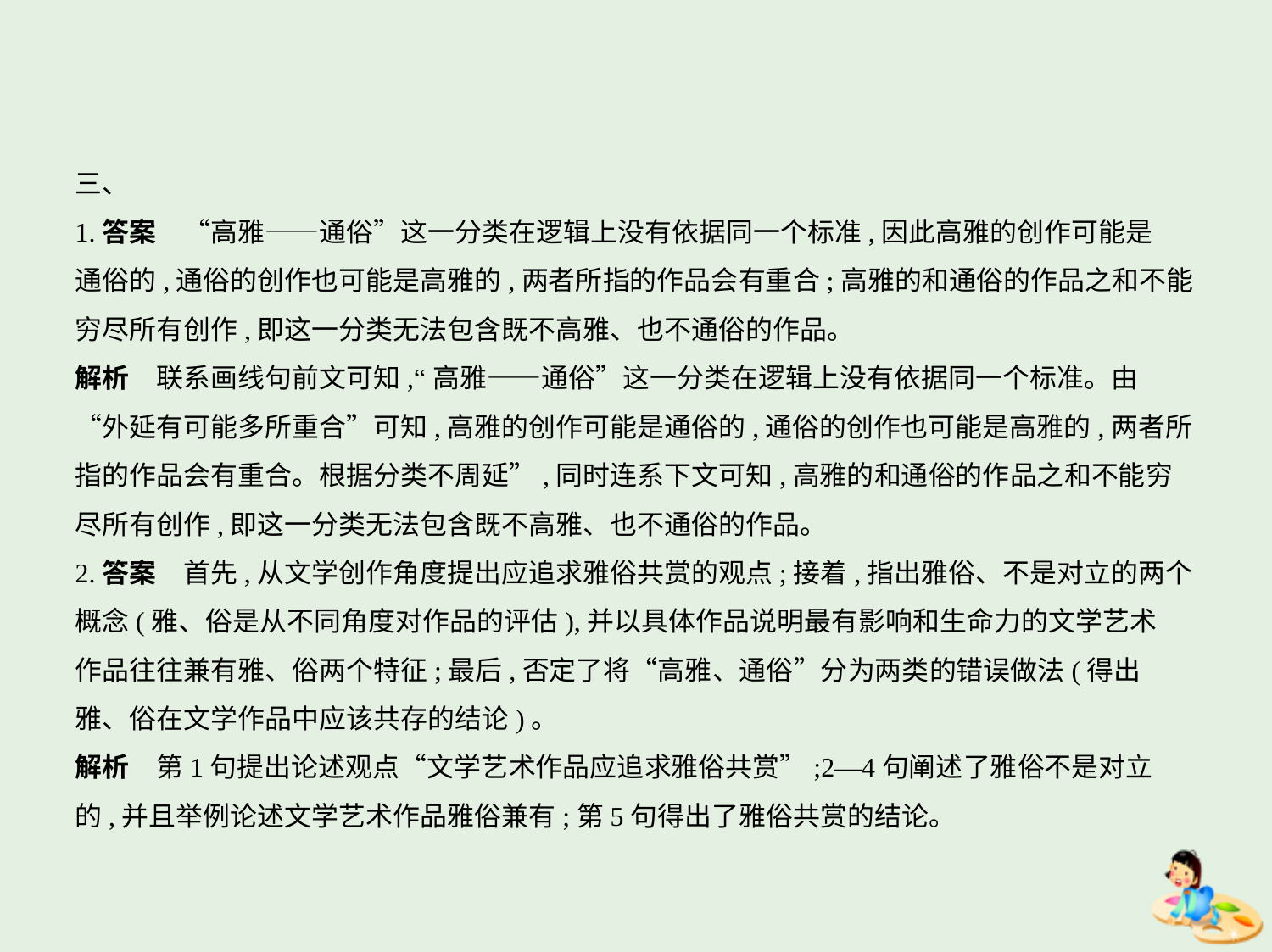

三、
1.答案　“高雅——通俗”这一分类在逻辑上没有依据同一个标准,因此高雅的创作可能是
通俗的,通俗的创作也可能是高雅的,两者所指的作品会有重合;高雅的和通俗的作品之和不能
穷尽所有创作,即这一分类无法包含既不高雅、也不通俗的作品。
解析　联系画线句前文可知,“高雅——通俗”这一分类在逻辑上没有依据同一个标准。由
“外延有可能多所重合”可知,高雅的创作可能是通俗的,通俗的创作也可能是高雅的,两者所
指的作品会有重合。根据分类不周延”,同时连系下文可知,高雅的和通俗的作品之和不能穷
尽所有创作,即这一分类无法包含既不高雅、也不通俗的作品。
2.答案　首先,从文学创作角度提出应追求雅俗共赏的观点;接着,指出雅俗、不是对立的两个
概念(雅、俗是从不同角度对作品的评估),并以具体作品说明最有影响和生命力的文学艺术
作品往往兼有雅、俗两个特征;最后,否定了将“高雅、通俗”分为两类的错误做法(得出
雅、俗在文学作品中应该共存的结论)。
解析　第1句提出论述观点“文学艺术作品应追求雅俗共赏”;2—4句阐述了雅俗不是对立
的,并且举例论述文学艺术作品雅俗兼有;第5句得出了雅俗共赏的结论。